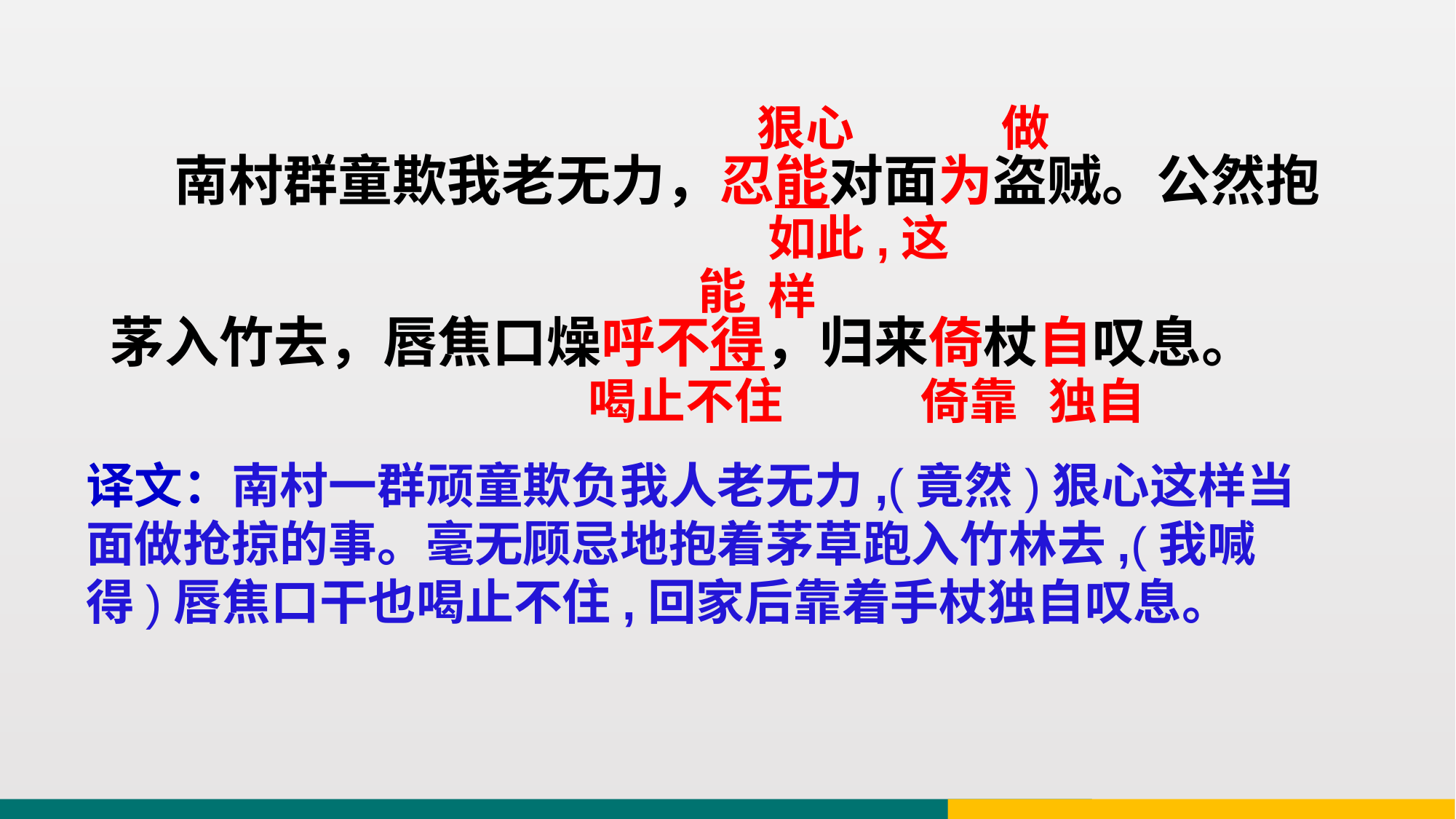

狠心
做
    南村群童欺我老无力，忍能对面为盗贼。公然抱

茅入竹去，唇焦口燥呼不得，归来倚杖自叹息。
如此,这样
能

喝止不住
倚靠
独自
译文：南村一群顽童欺负我人老无力,(竟然)狠心这样当面做抢掠的事。毫无顾忌地抱着茅草跑入竹林去,(我喊得)唇焦口干也喝止不住,回家后靠着手杖独自叹息。